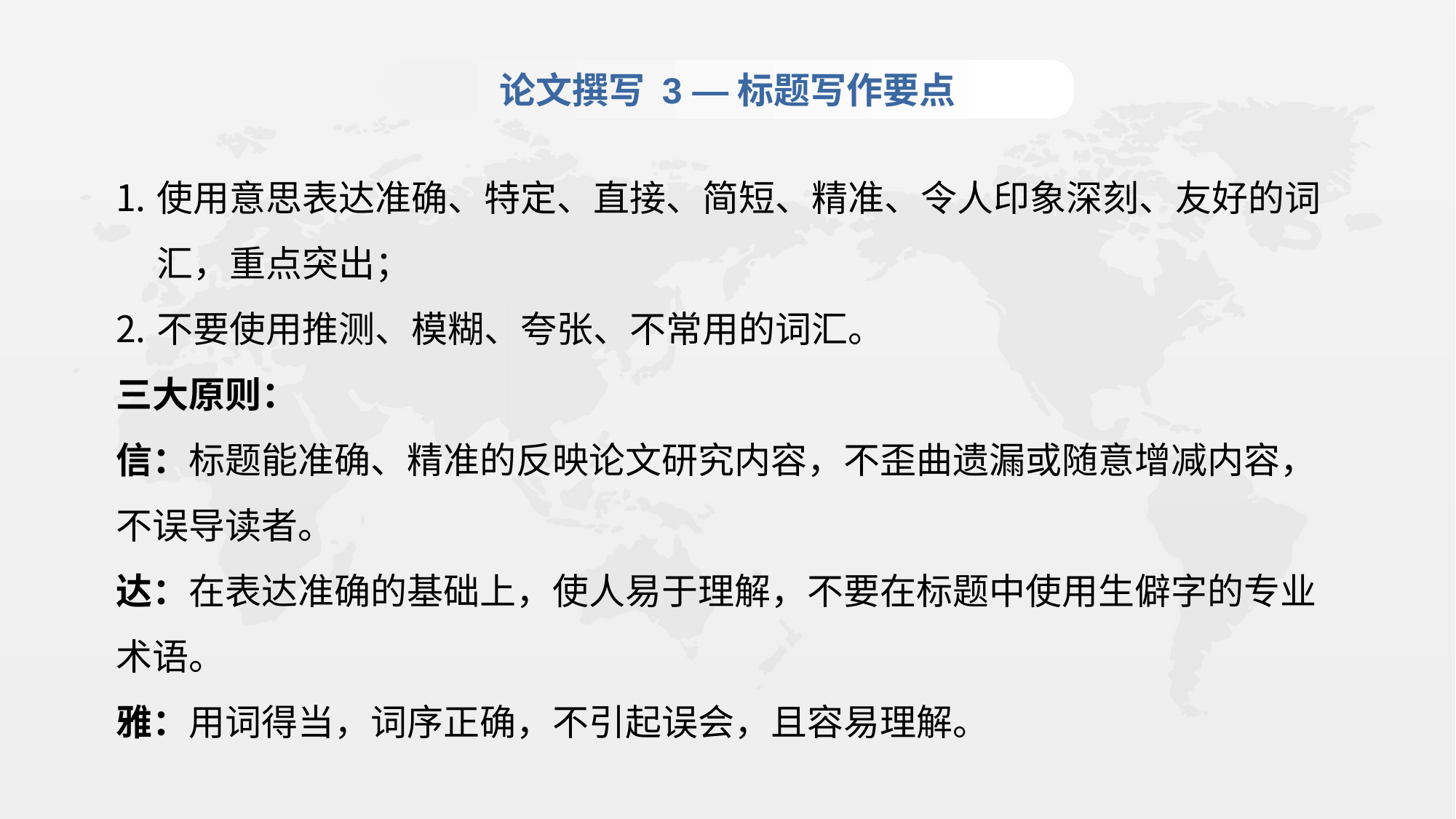

论文撰写 3 —标题写作要点
使用意思表达准确、特定、直接、简短、精准、令人印象深刻、友好的词汇，重点突出；
不要使用推测、模糊、夸张、不常用的词汇。
三大原则：
信：标题能准确、精准的反映论文研究内容，不歪曲遗漏或随意增减内容，不误导读者。
达：在表达准确的基础上，使人易于理解，不要在标题中使用生僻字的专业术语。
雅：用词得当，词序正确，不引起误会，且容易理解。